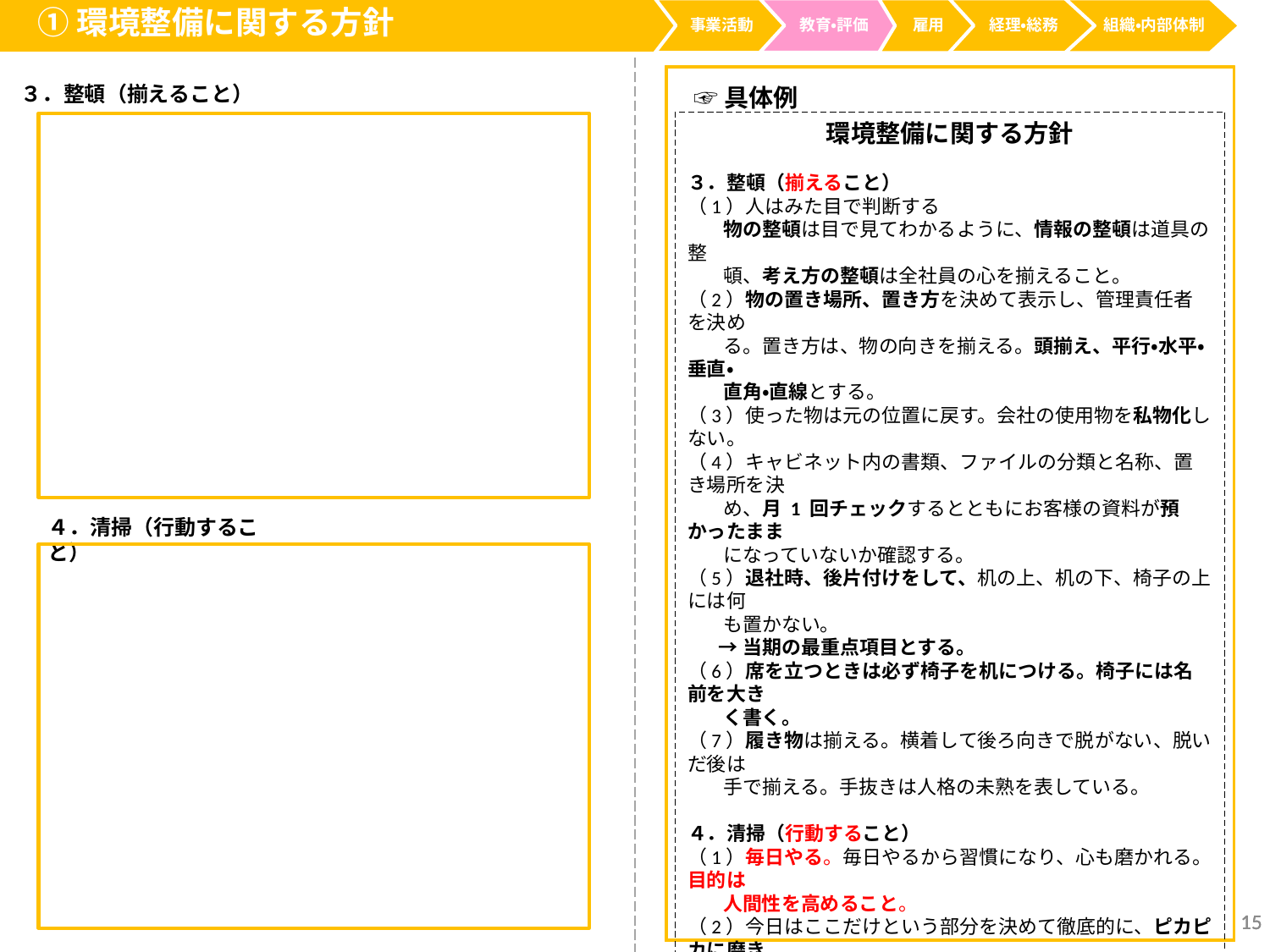

①環境整備に関する方針
事業活動
経理・総務
教育・評価
雇用
組織・内部体制

３．整頓（揃えること）
☞具体例
環境整備に関する方針

３．整頓（揃えること）
（1）人はみた目で判断する
       物の整頓は目で見てわかるように、情報の整頓は道具の整
       頓、考え方の整頓は全社員の心を揃えること。
（2）物の置き場所、置き方を決めて表示し、管理責任者を決め
       る。置き方は、物の向きを揃える。頭揃え、平行・水平・垂直・
       直角・直線とする。
（3）使った物は元の位置に戻す。会社の使用物を私物化しない。
（4）キャビネット内の書類、ファイルの分類と名称、置き場所を決
       め、月 1 回チェックするとともにお客様の資料が預かったまま
       になっていないか確認する。
（5）退社時、後片付けをして、机の上、机の下、椅子の上には何
       も置かない。
       →当期の最重点項目とする。
（6）席を立つときは必ず椅子を机につける。椅子には名前を大き
       く書く。
（7）履き物は揃える。横着して後ろ向きで脱がない、脱いだ後は
       手で揃える。手抜きは人格の未熟を表している。

４．清掃（行動すること）
（1）毎日やる。毎日やるから習慣になり、心も磨かれる。目的は
       人間性を高めること。
（2）今日はここだけという部分を決めて徹底的に、ピカピカに磨き
       込む。特に床は最重点とする。また、ゴミが落ちていたら即、
       その場で拾う習慣をつける。
（3）棚、机の下など見えない所も掃除する。
（4）駅前清掃
       駅前清掃は「楽しそうにやるか」「真剣にやるか」どちらかを選
       択する。

４．清掃（行動すること）

15
15
15